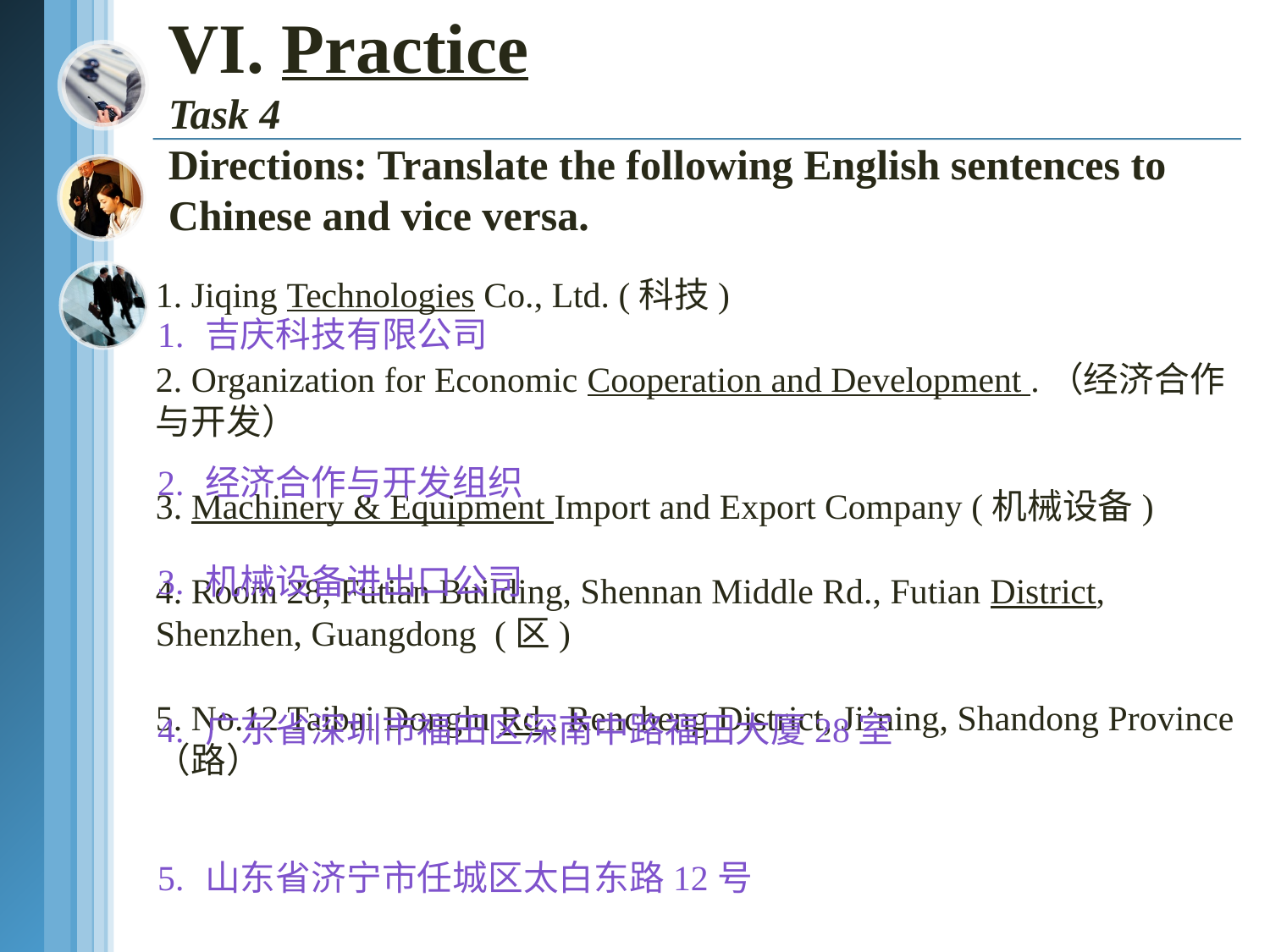

# VI. Practice Task 4 Directions: Translate the following English sentences to Chinese and vice versa.
1. Jiqing Technologies Co., Ltd. (科技)

2. Organization for Economic Cooperation and Development .（经济合作与开发）

3. Machinery & Equipment Import and Export Company (机械设备)

4. Room 28, Futian Building, Shennan Middle Rd., Futian District, Shenzhen, Guangdong  (区)

5. No.12 Taibai Donglu Rd., Rencheng District, Ji’ning, Shandong Province （路）

1.	吉庆科技有限公司

2.	经济合作与开发组织

3.	机械设备进出口公司

4.	广东省深圳市福田区深南中路福田大厦28室

5.	山东省济宁市任城区太白东路12号